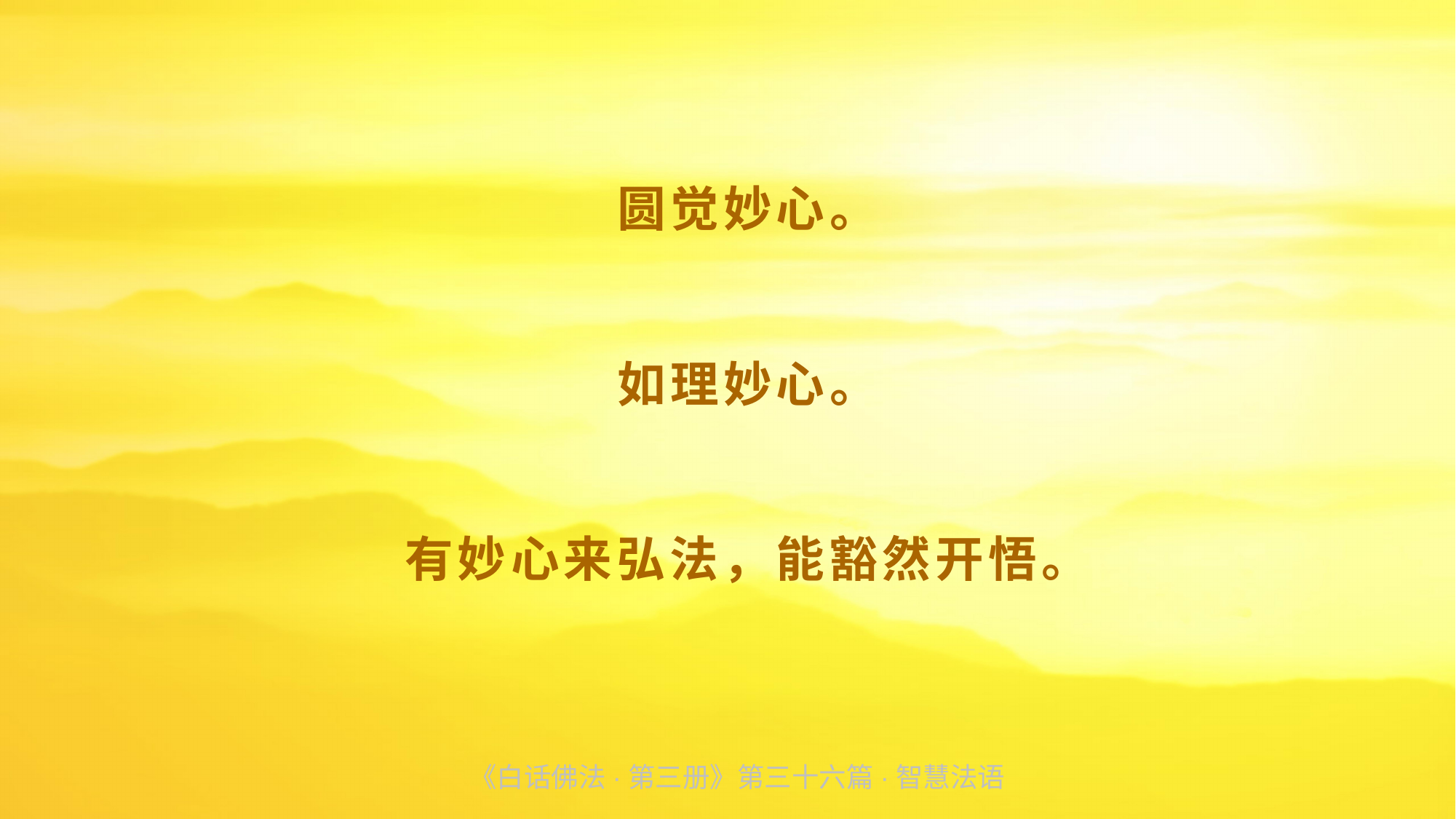

圆觉妙心。

如理妙心。

有妙心来弘法，能豁然开悟。
  《白话佛法·第三册》第三十六篇·智慧法语